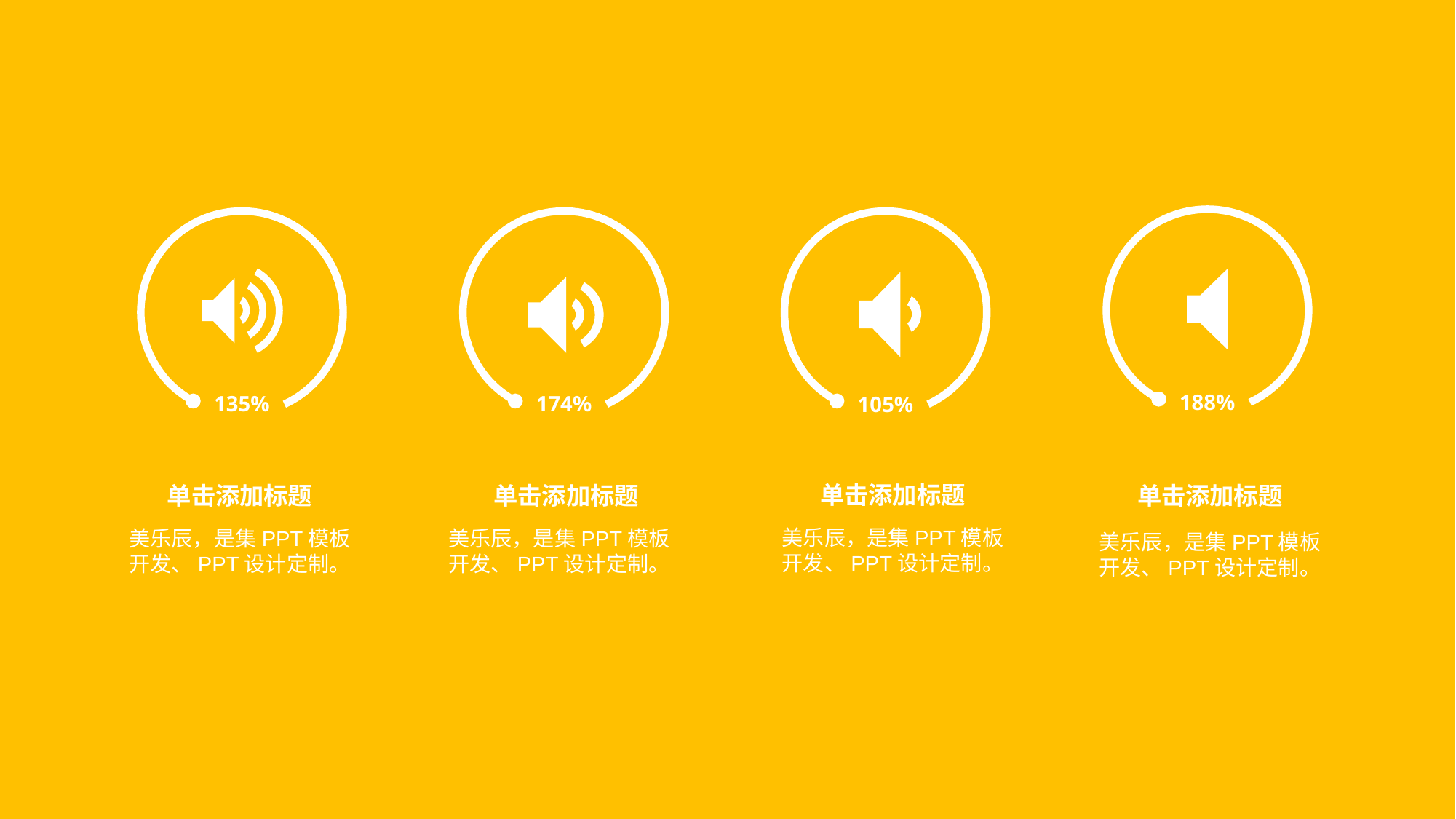

188%
单击添加标题
美乐辰，是集PPT模板开发、PPT设计定制。

135%
单击添加标题
美乐辰，是集PPT模板开发、PPT设计定制。

174%
单击添加标题
美乐辰，是集PPT模板开发、PPT设计定制。

105%
单击添加标题
美乐辰，是集PPT模板开发、PPT设计定制。